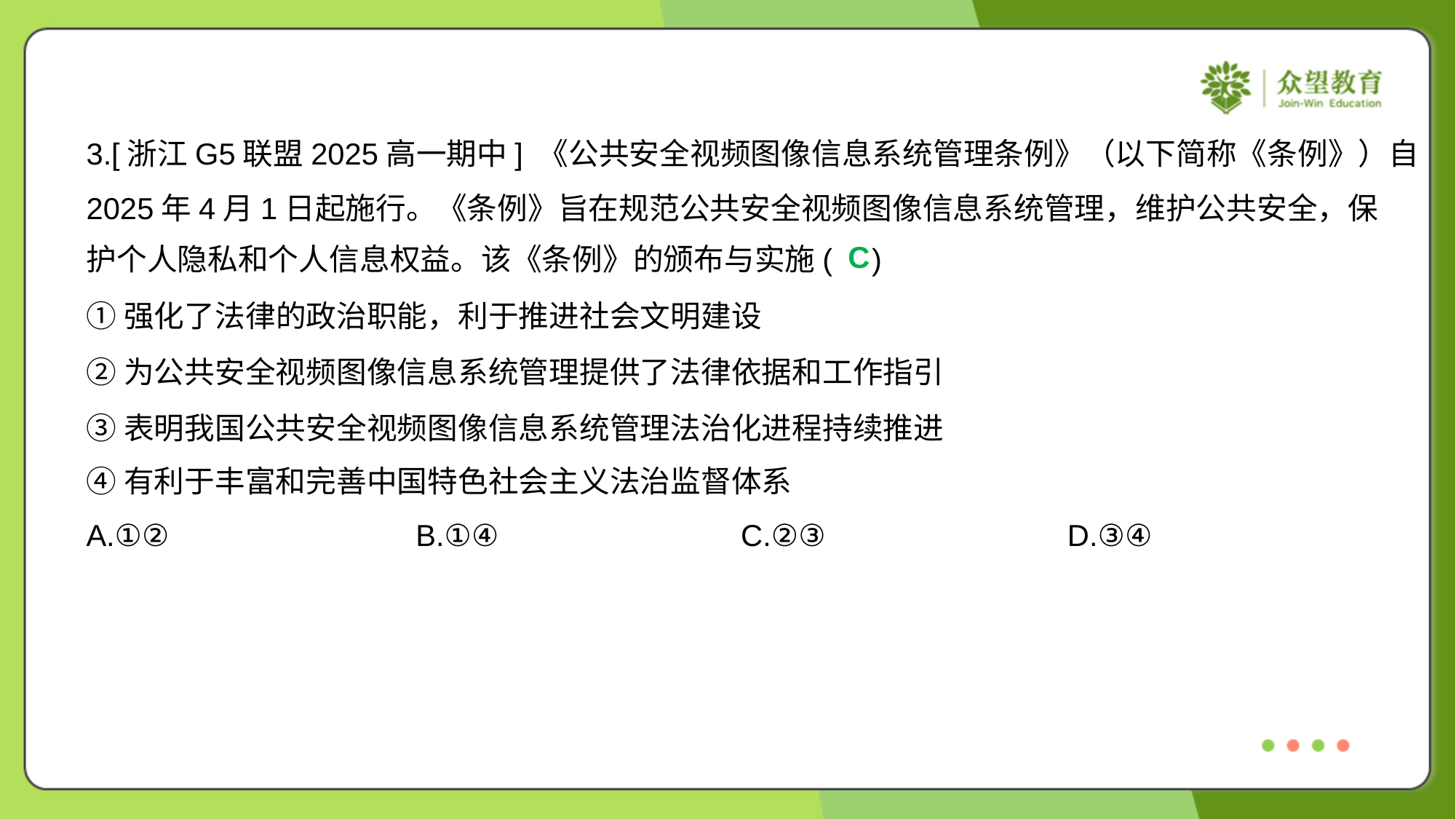

3.[浙江G5联盟2025高一期中] 《公共安全视频图像信息系统管理条例》（以下简称《条例》）自
2025年4月1日起施行。《条例》旨在规范公共安全视频图像信息系统管理，维护公共安全，保
护个人隐私和个人信息权益。该《条例》的颁布与实施(     )
C
①强化了法律的政治职能，利于推进社会文明建设
②为公共安全视频图像信息系统管理提供了法律依据和工作指引
③表明我国公共安全视频图像信息系统管理法治化进程持续推进
④有利于丰富和完善中国特色社会主义法治监督体系
A.①②	B.①④	C.②③	D.③④